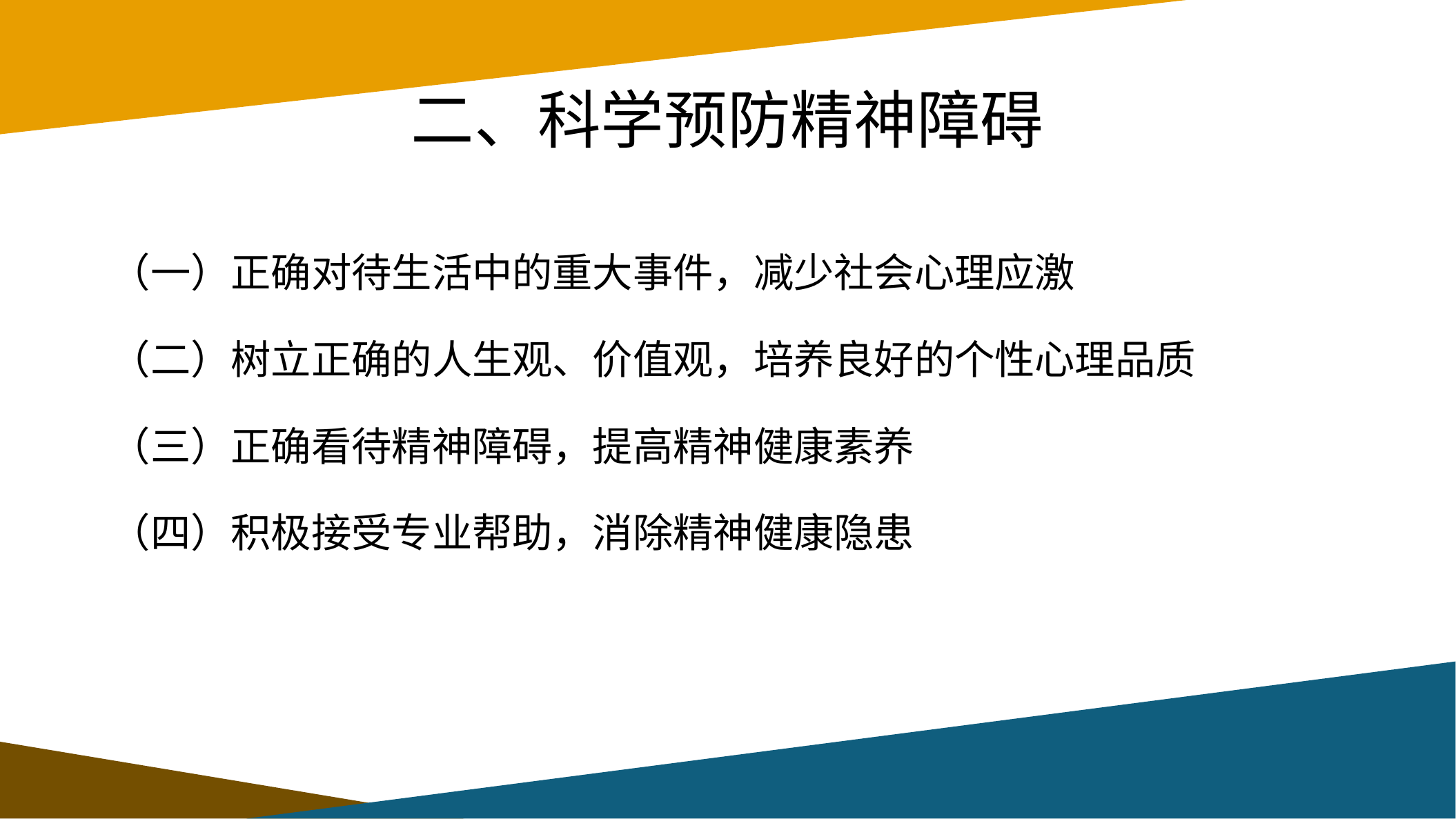

# 二、科学预防精神障碍
（一）正确对待生活中的重大事件，减少社会心理应激
（二）树立正确的人生观、价值观，培养良好的个性心理品质
（三）正确看待精神障碍，提高精神健康素养
（四）积极接受专业帮助，消除精神健康隐患